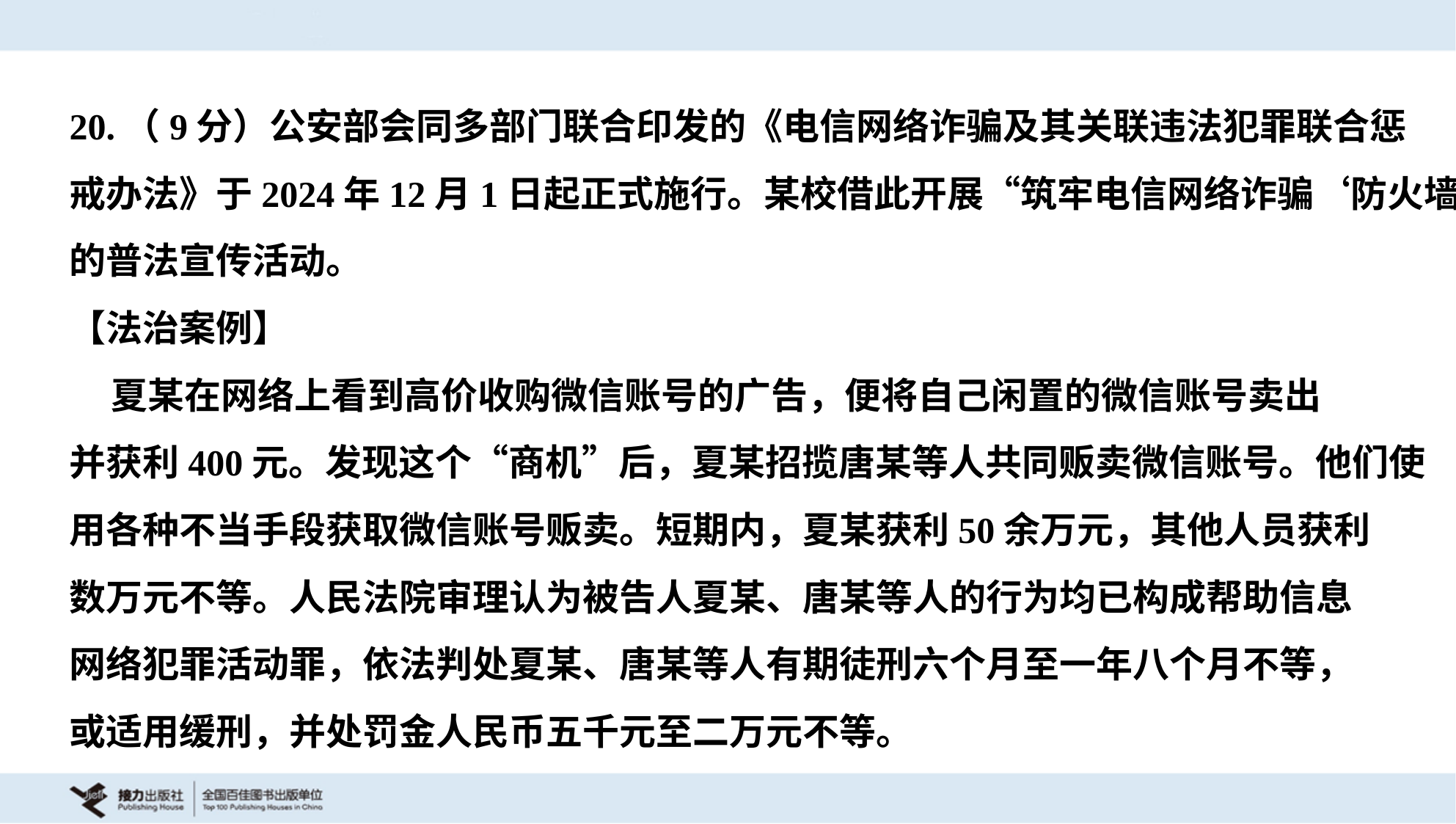

20.（9分）公安部会同多部门联合印发的《电信网络诈骗及其关联违法犯罪联合惩
戒办法》于2024年12月1日起正式施行。某校借此开展“筑牢电信网络诈骗‘防火墙’”
的普法宣传活动。
【法治案例】
    夏某在网络上看到高价收购微信账号的广告，便将自己闲置的微信账号卖出
并获利400元。发现这个“商机”后，夏某招揽唐某等人共同贩卖微信账号。他们使
用各种不当手段获取微信账号贩卖。短期内，夏某获利50余万元，其他人员获利
数万元不等。人民法院审理认为被告人夏某、唐某等人的行为均已构成帮助信息
网络犯罪活动罪，依法判处夏某、唐某等人有期徒刑六个月至一年八个月不等，
或适用缓刑，并处罚金人民币五千元至二万元不等。